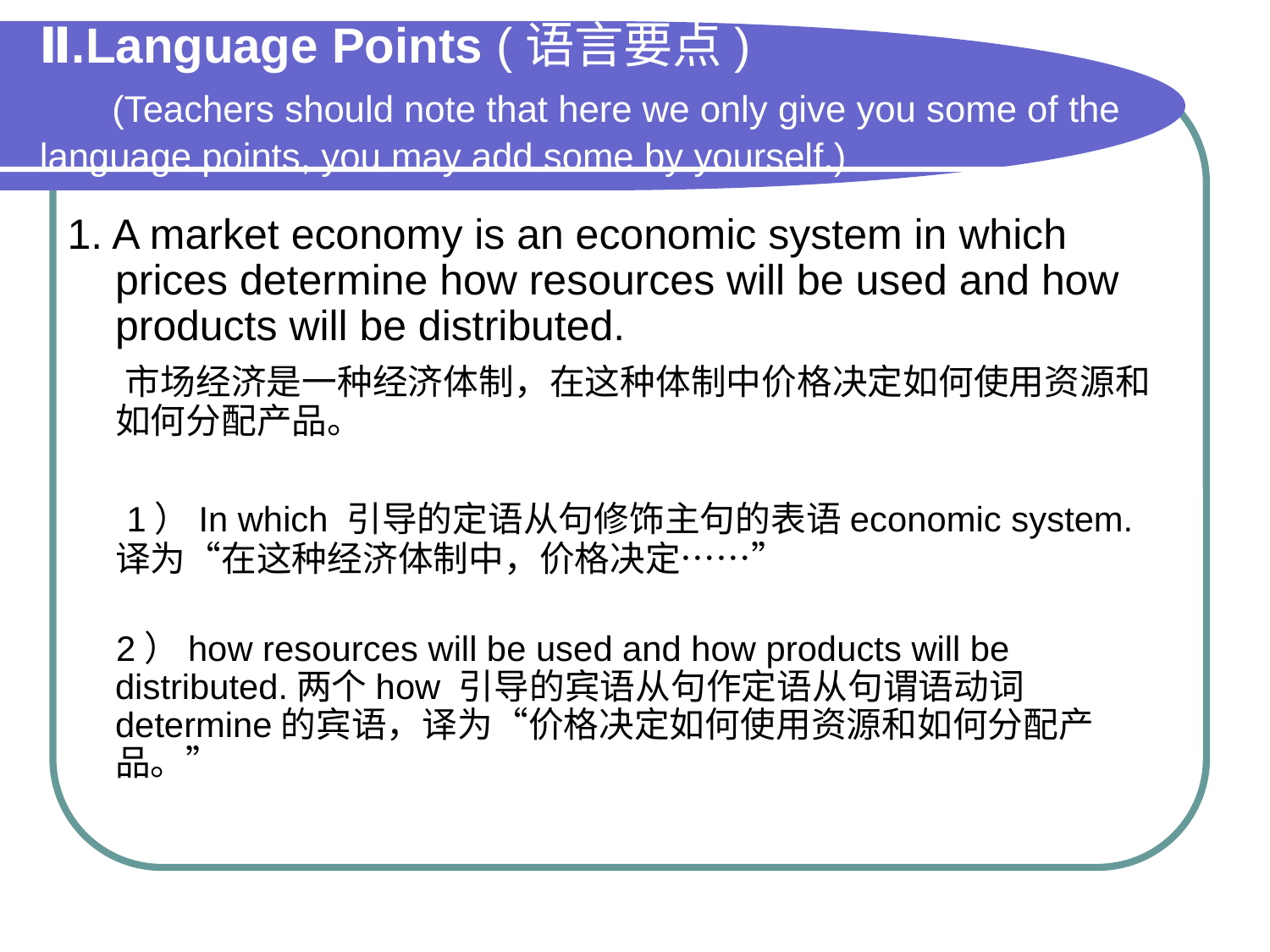

# Ⅱ.Language Points (语言要点) 　 (Teachers should note that here we only give you some of the language points, you may add some by yourself.)
1. A market economy is an economic system in which prices determine how resources will be used and how products will be distributed.
     市场经济是一种经济体制，在这种体制中价格决定如何使用资源和如何分配产品。

     1）In which 引导的定语从句修饰主句的表语economic system.译为“在这种经济体制中，价格决定……”

     2）how resources will be used and how products will be distributed.两个how 引导的宾语从句作定语从句谓语动词determine的宾语，译为“价格决定如何使用资源和如何分配产品。”